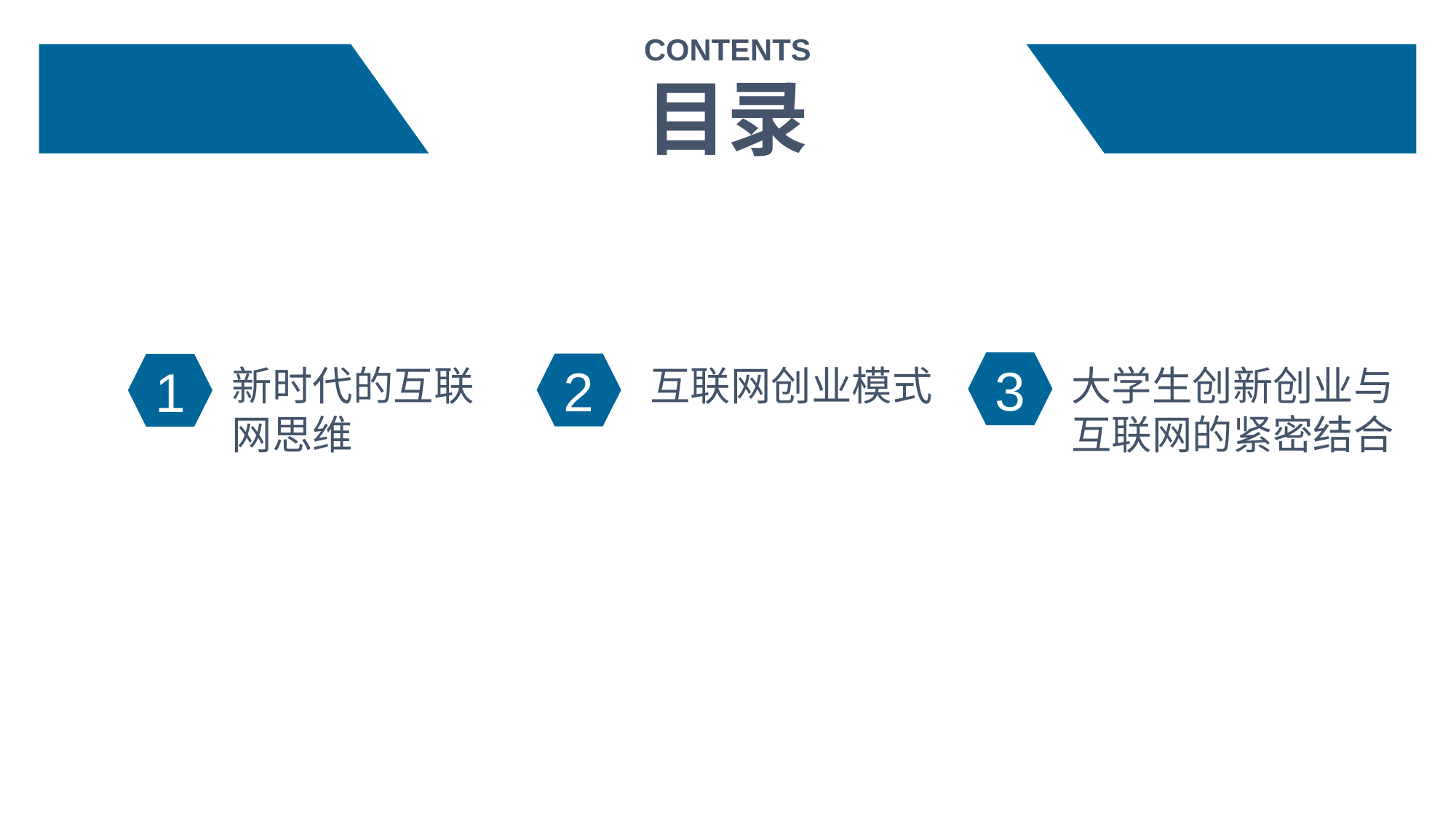

CONTENTS
目录
3
2
1
新时代的互联网思维
互联网创业模式
大学生创新创业与互联网的紧密结合